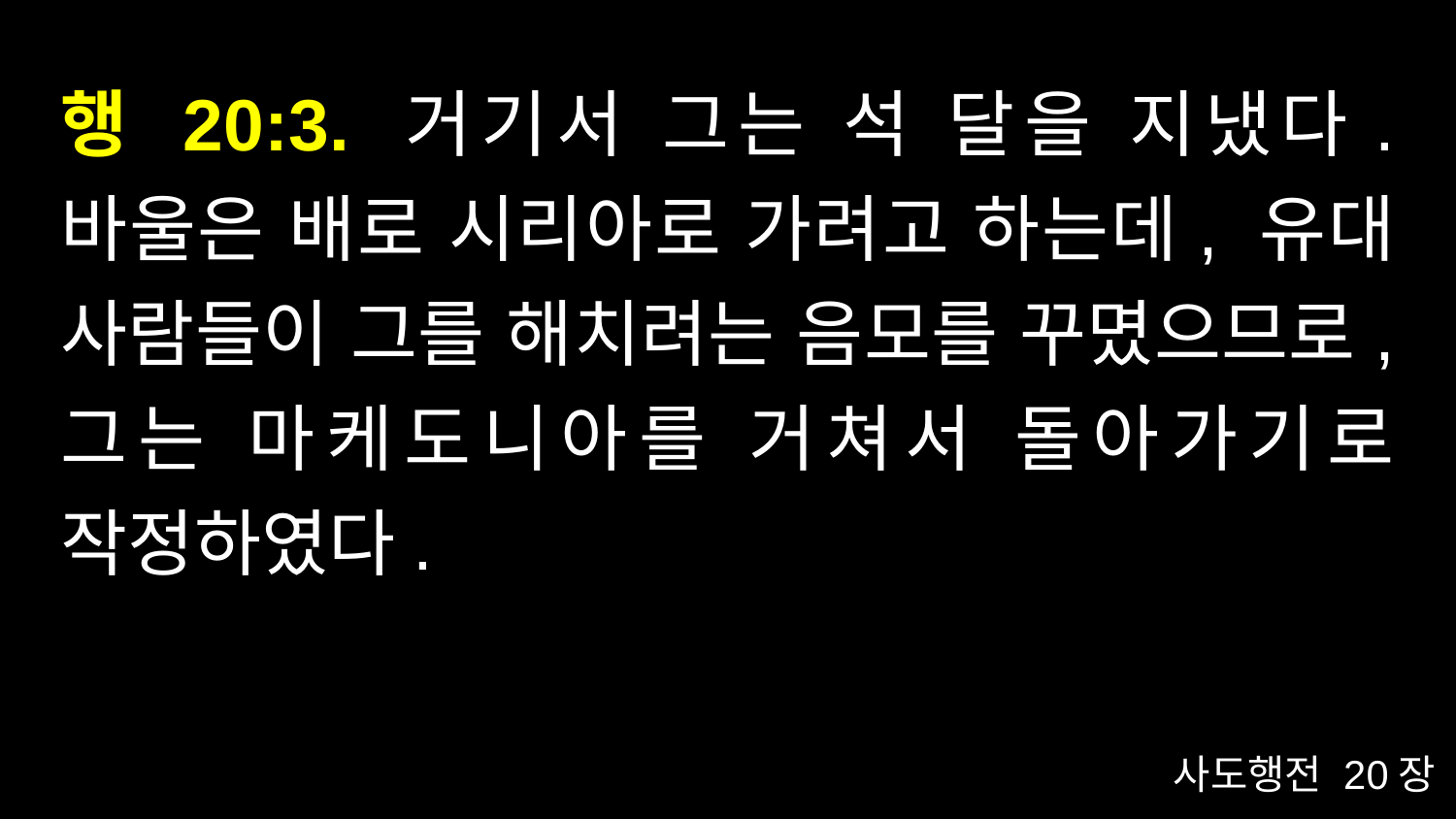

# 행 20:3. 거기서 그는 석 달을 지냈다. 바울은 배로 시리아로 가려고 하는데, 유대 사람들이 그를 해치려는 음모를 꾸몄으므로, 그는 마케도니아를 거쳐서 돌아가기로 작정하였다.
사도행전 20장